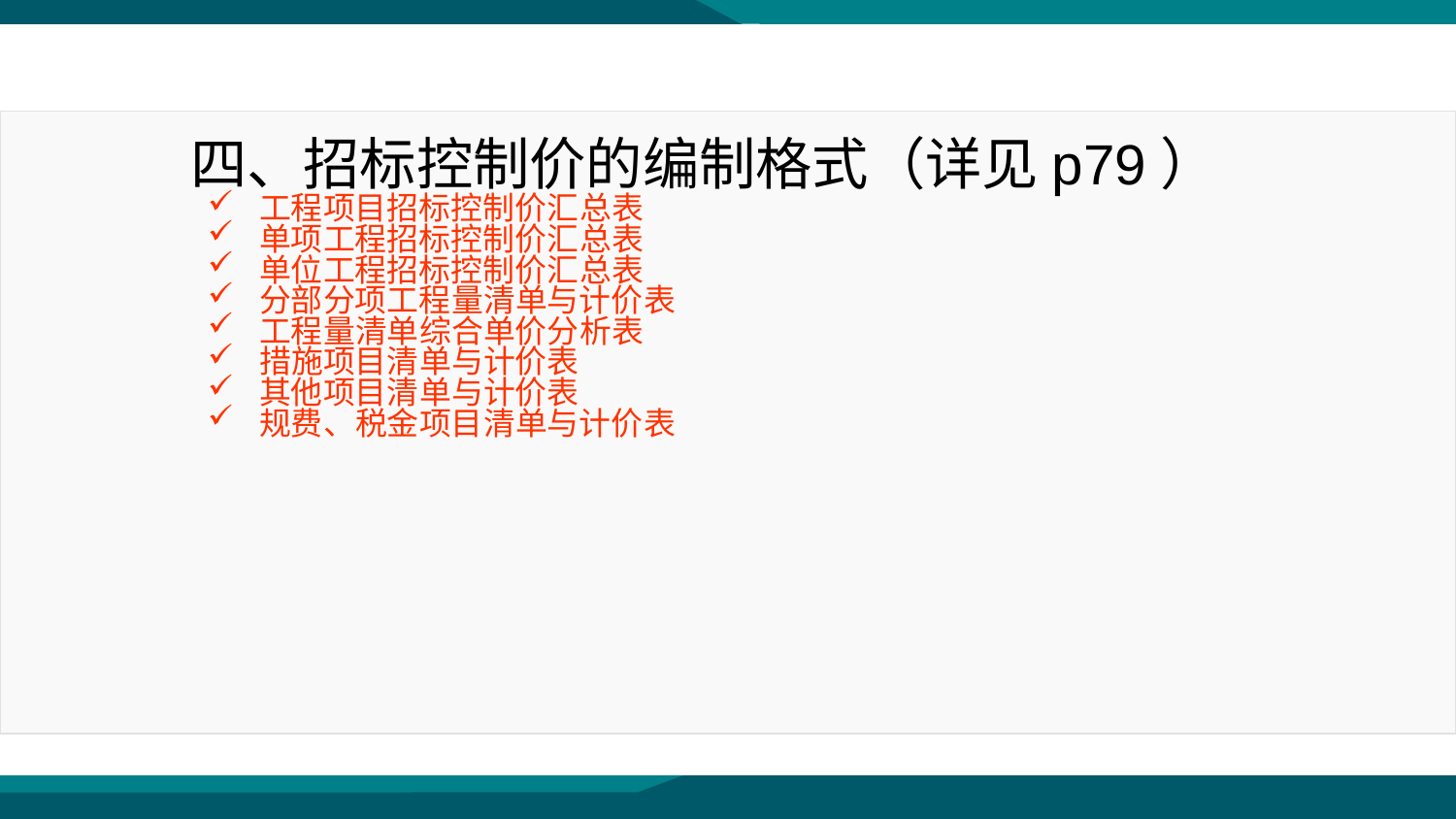

四、招标控制价的编制格式（详见p79）
工程项目招标控制价汇总表
单项工程招标控制价汇总表
单位工程招标控制价汇总表
分部分项工程量清单与计价表
工程量清单综合单价分析表
措施项目清单与计价表
其他项目清单与计价表
规费、税金项目清单与计价表